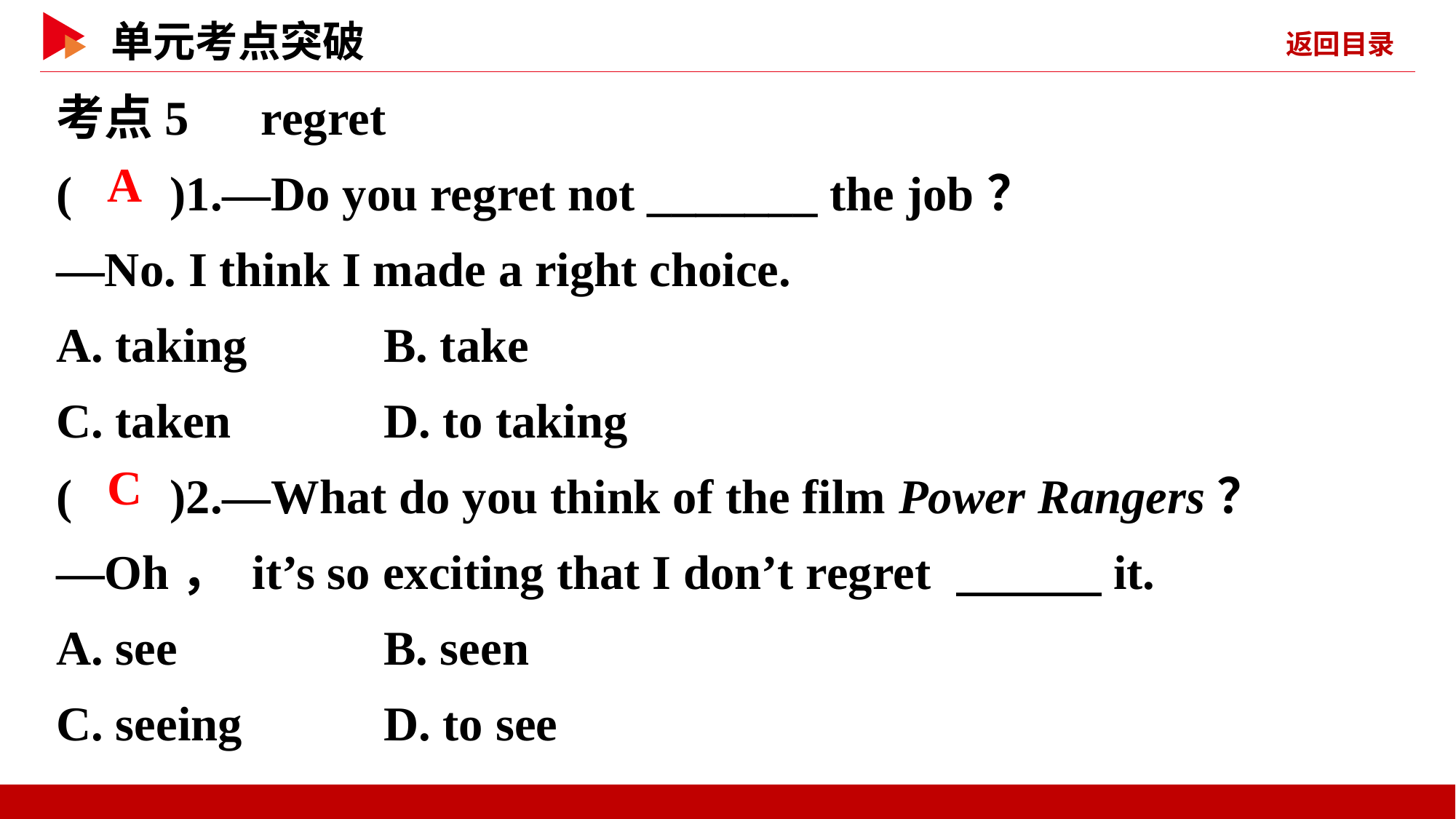

考点5　regret
(        )1.—Do you regret not _______ the job？
—No. I think I made a right choice.
A. taking     	B. take
C. taken         	D. to taking
(        )2.—What do you think of the film Power Rangers？
—Oh， it’s so exciting that I don’t regret 　　　it.
A. see          	B. seen
C. seeing         	D. to see
   A
   C